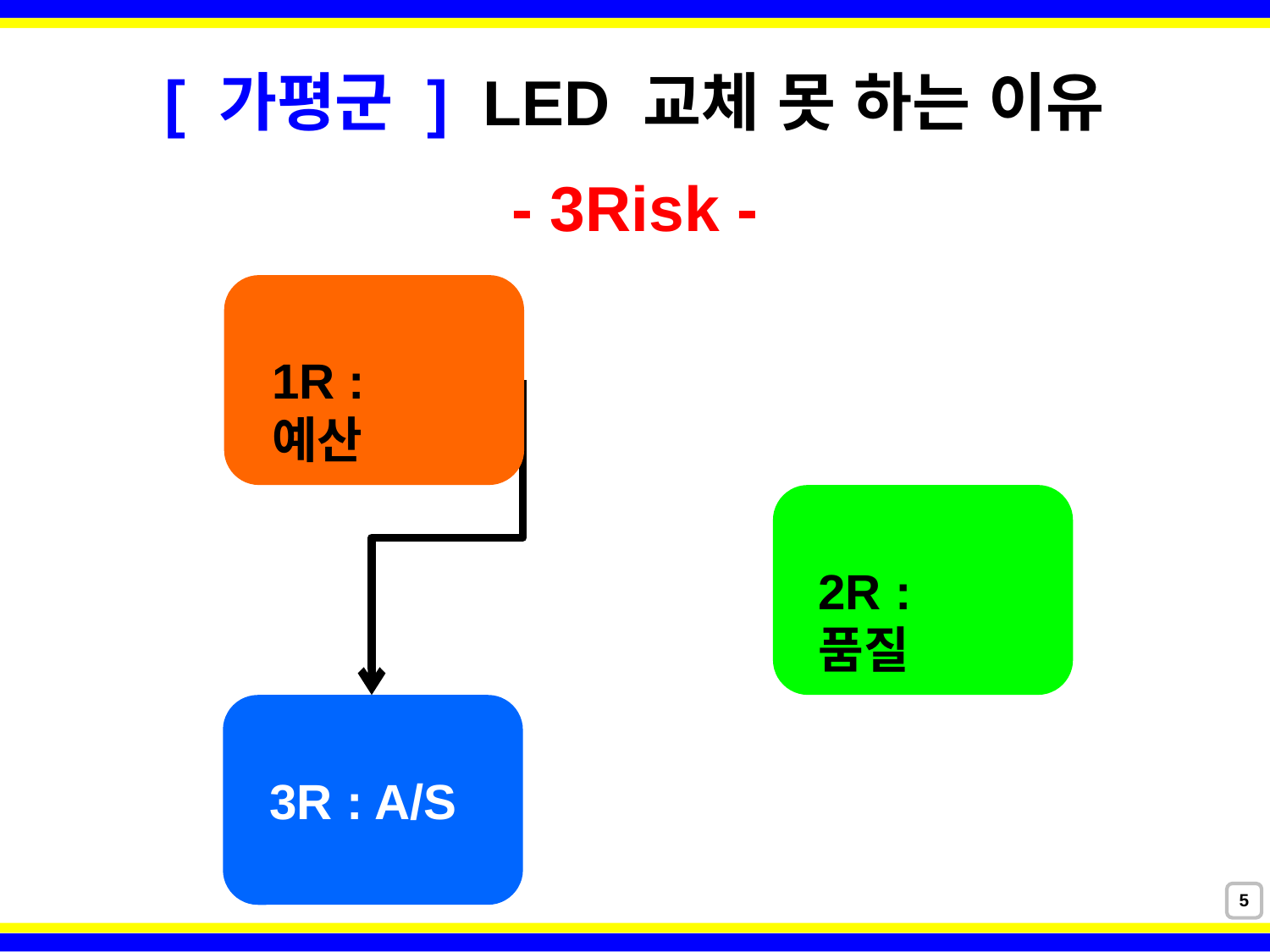

[ 가평군 ]  LED 교체 못 하는 이유

- 3Risk -

1R : 예산

2R : 품질

3R : A/S
5